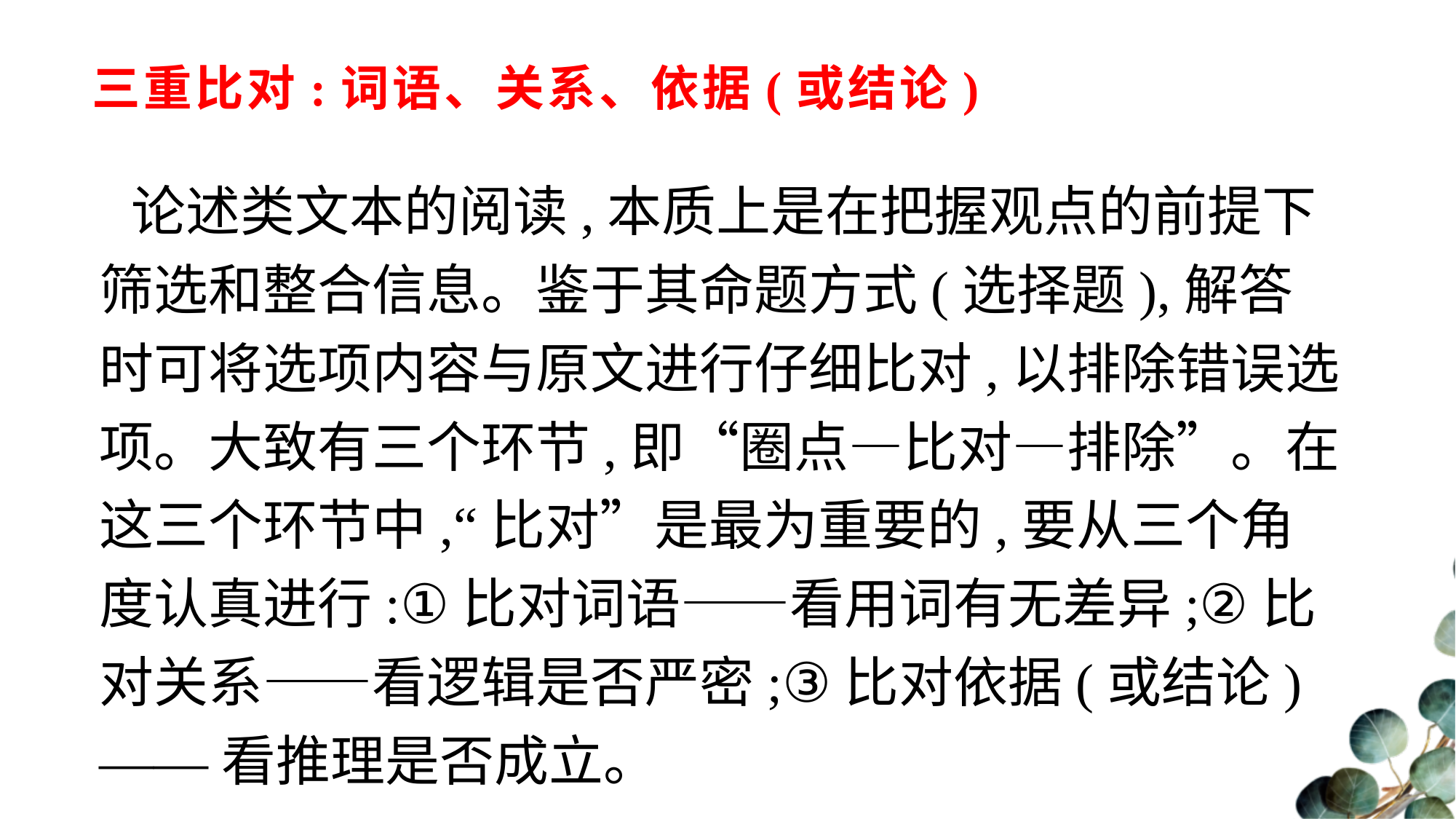

# 三重比对:词语、关系、依据(或结论)
论述类文本的阅读,本质上是在把握观点的前提下筛选和整合信息。鉴于其命题方式(选择题),解答时可将选项内容与原文进行仔细比对,以排除错误选项。大致有三个环节,即“圈点—比对—排除”。在这三个环节中,“比对”是最为重要的,要从三个角度认真进行:①比对词语——看用词有无差异;②比对关系——看逻辑是否严密;③比对依据(或结论)——看推理是否成立。